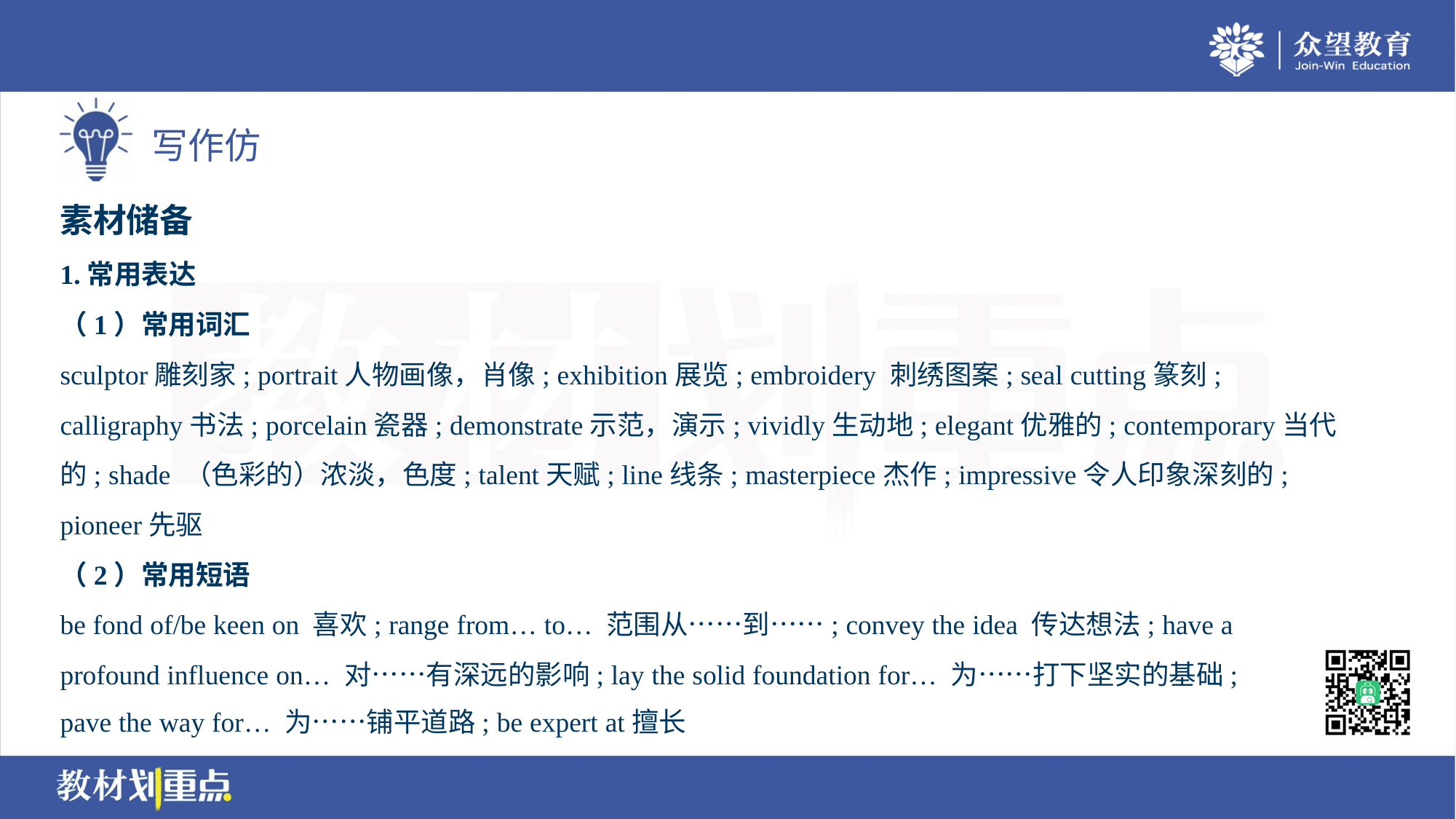

素材储备
1.常用表达
（1）常用词汇
sculptor雕刻家; portrait人物画像，肖像; exhibition展览; embroidery 刺绣图案; seal cutting篆刻;
calligraphy书法; porcelain瓷器; demonstrate示范，演示; vividly生动地; elegant优雅的; contemporary当代
的; shade （色彩的）浓淡，色度; talent天赋; line线条; masterpiece杰作; impressive令人印象深刻的;
pioneer先驱
（2）常用短语
be fond of/be keen on 喜欢; range from… to… 范围从……到……; convey the idea 传达想法; have a
profound influence on… 对……有深远的影响; lay the solid foundation for… 为……打下坚实的基础;
pave the way for… 为……铺平道路; be expert at擅长